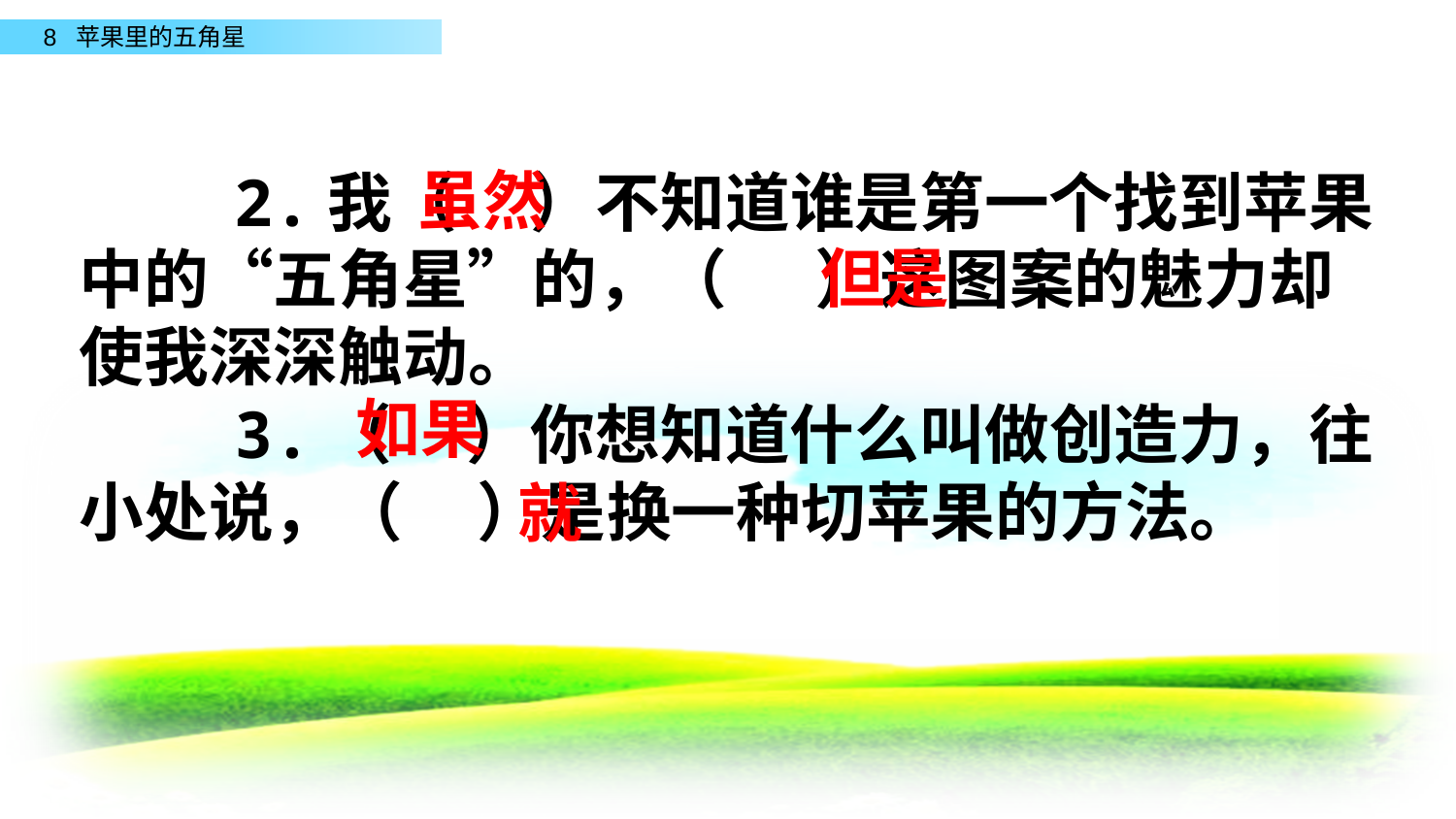

虽然
    2.我（     ）不知道谁是第一个找到苹果中的“五角星”的，（      ）这图案的魅力却使我深深触动。
    3.（     ）你想知道什么叫做创造力，往小处说，（     ）是换一种切苹果的方法。
但是
如果
就